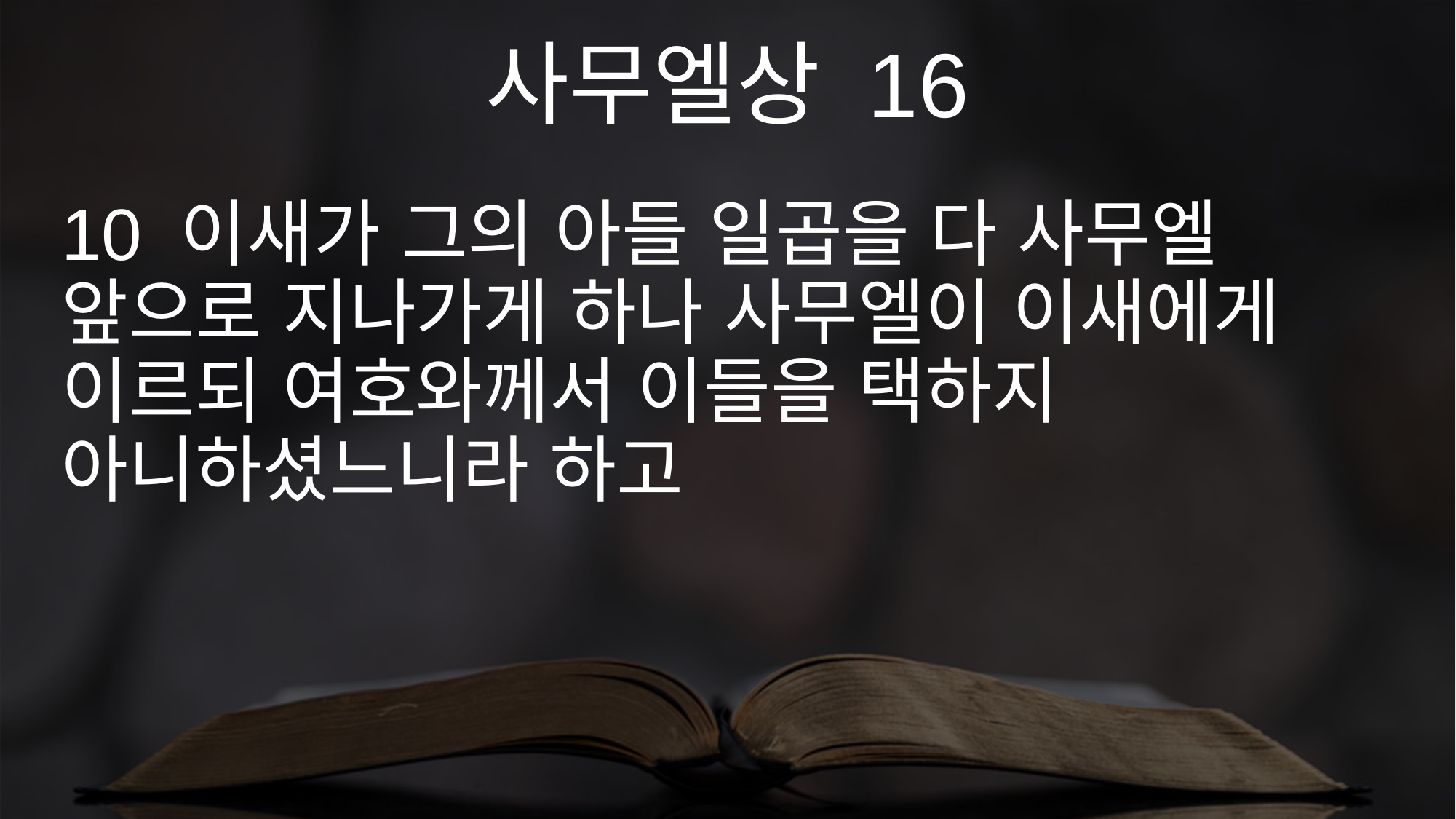

사무엘상 16
10 이새가 그의 아들 일곱을 다 사무엘 앞으로 지나가게 하나 사무엘이 이새에게 이르되 여호와께서 이들을 택하지 아니하셨느니라 하고